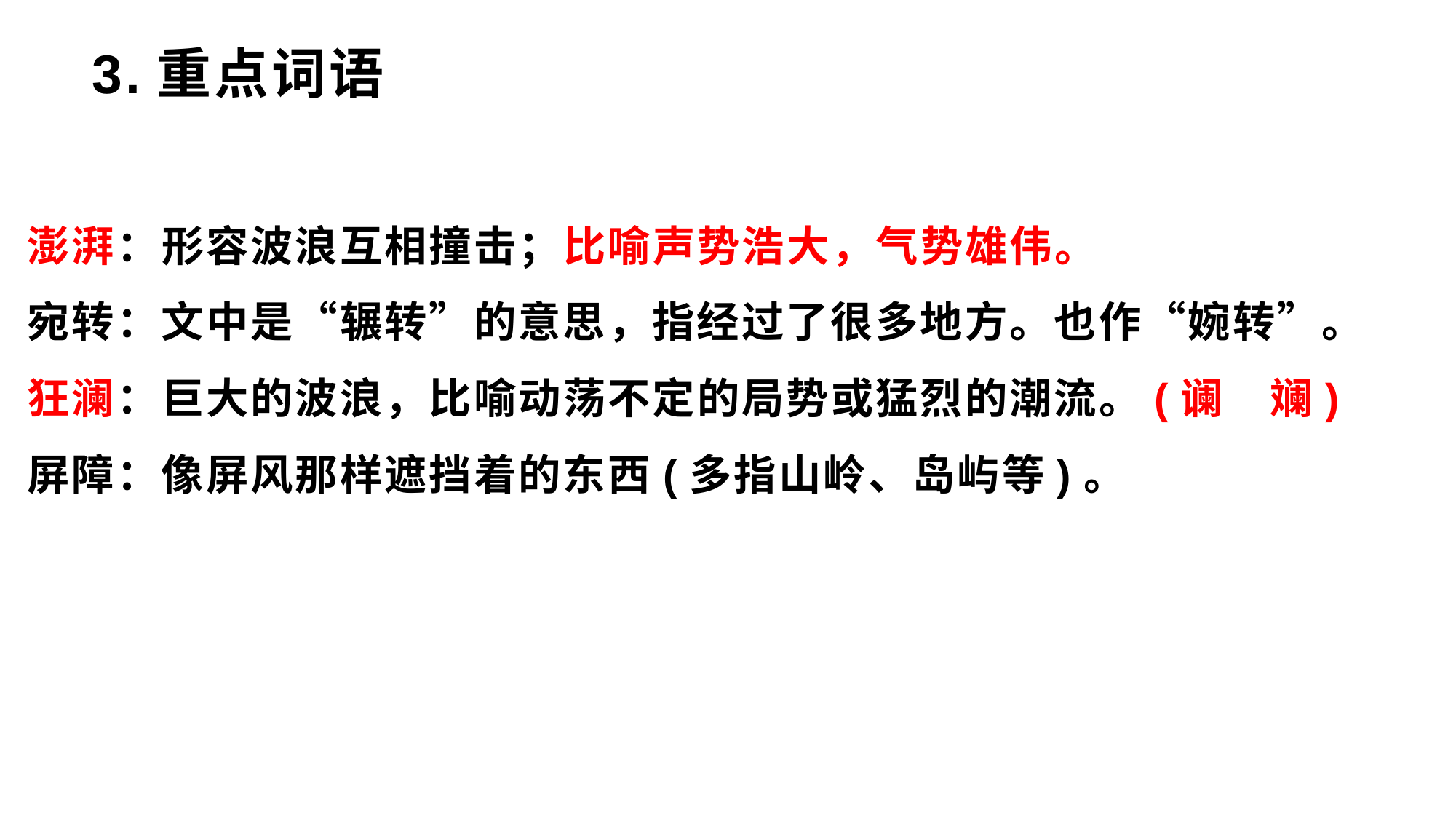

# 3.重点词语

澎湃：形容波浪互相撞击；比喻声势浩大，气势雄伟。
宛转：文中是“辗转”的意思，指经过了很多地方。也作“婉转”。
狂澜：巨大的波浪，比喻动荡不定的局势或猛烈的潮流。(谰　斓)
屏障：像屏风那样遮挡着的东西(多指山岭、岛屿等)。